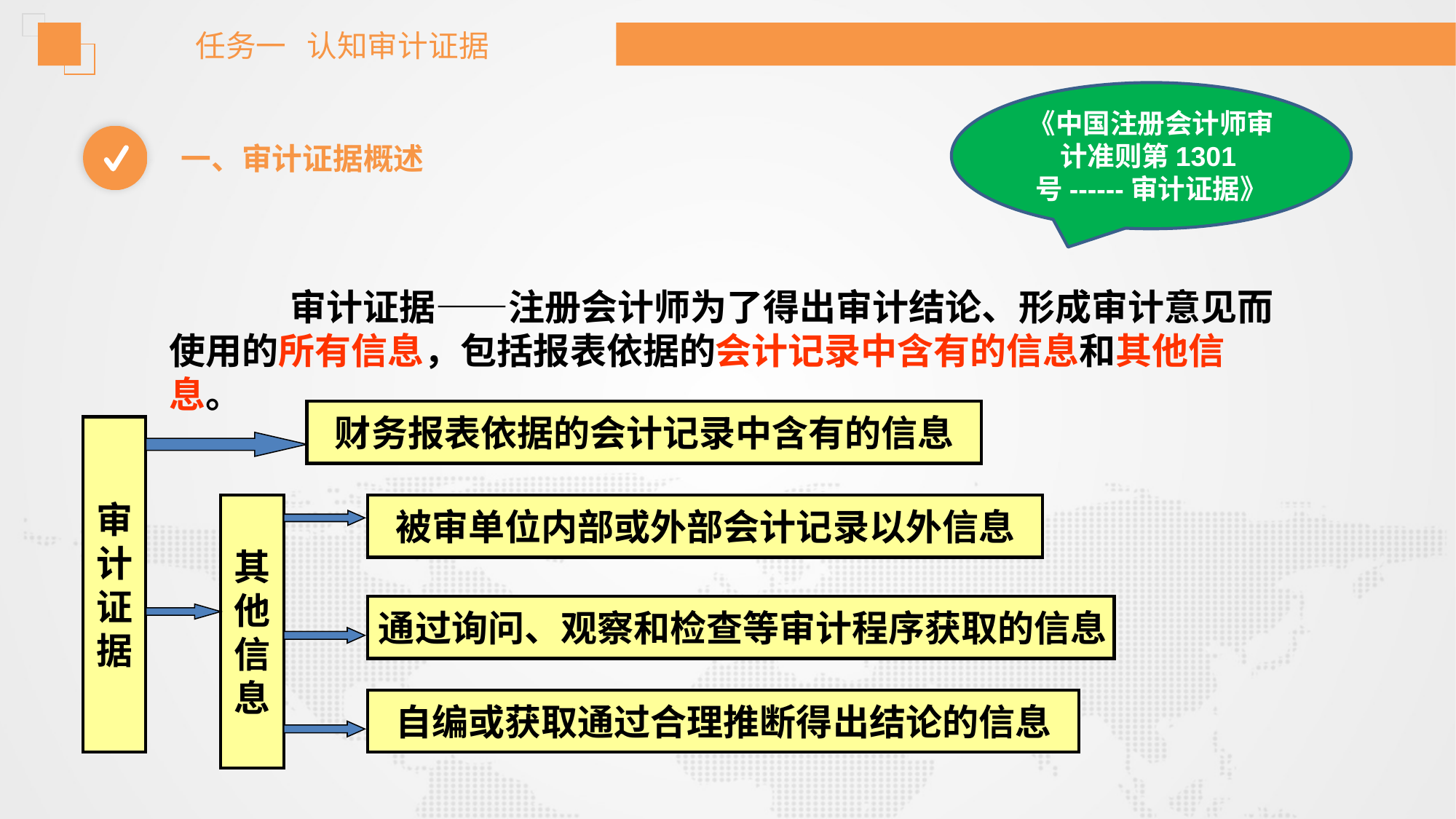

任务一   认知审计证据

《中国注册会计师审计准则第1301号------审计证据》

一、审计证据概述
       审计证据——注册会计师为了得出审计结论、形成审计意见而使用的所有信息，包括报表依据的会计记录中含有的信息和其他信息。

财务报表依据的会计记录中含有的信息
审
计
证
据

其
他
信
息
被审单位内部或外部会计记录以外信息

通过询问、观察和检查等审计程序获取的信息

自编或获取通过合理推断得出结论的信息